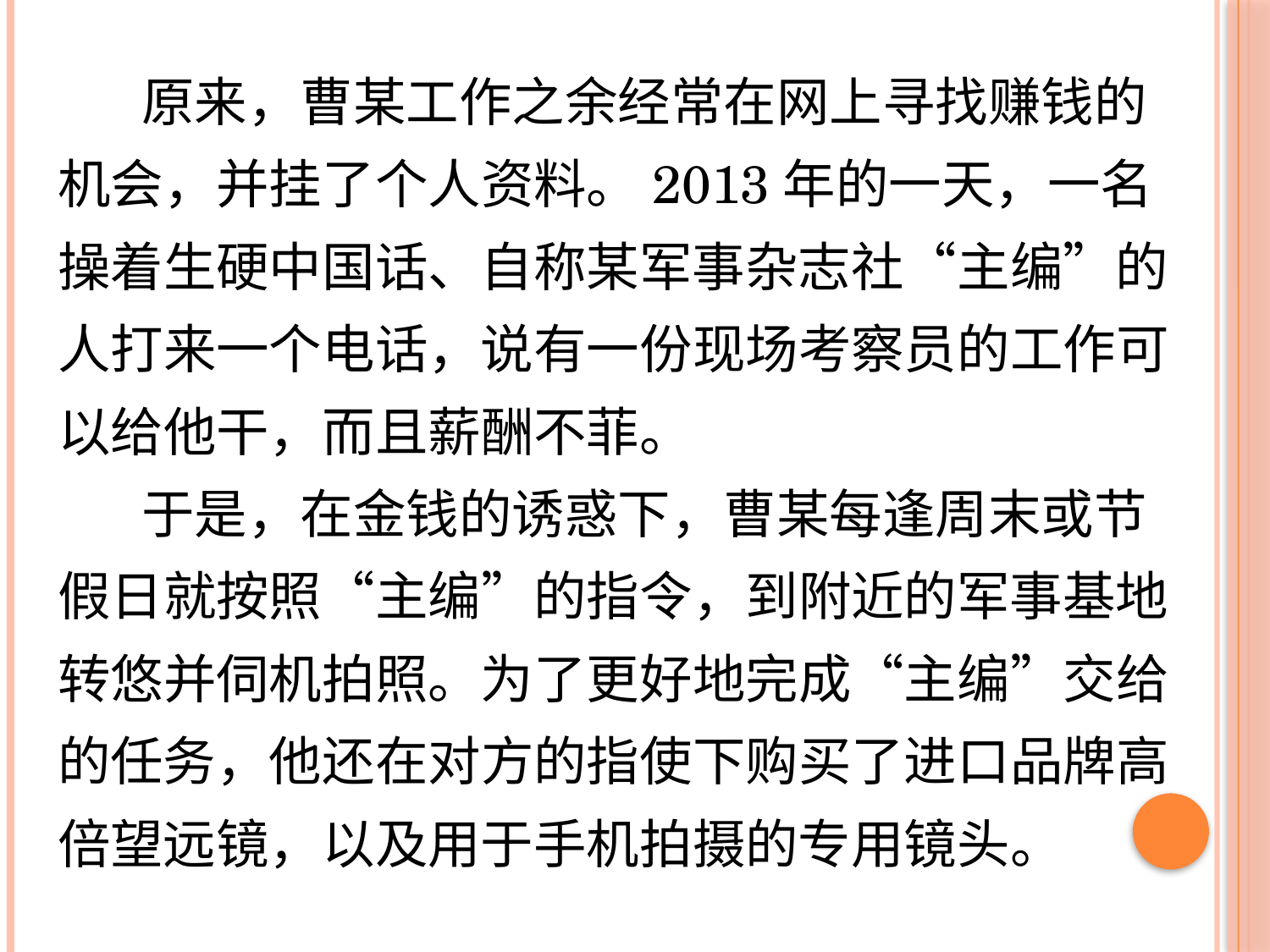

原来，曹某工作之余经常在网上寻找赚钱的机会，并挂了个人资料。2013年的一天，一名操着生硬中国话、自称某军事杂志社“主编”的人打来一个电话，说有一份现场考察员的工作可以给他干，而且薪酬不菲。
      于是，在金钱的诱惑下，曹某每逢周末或节假日就按照“主编”的指令，到附近的军事基地转悠并伺机拍照。为了更好地完成“主编”交给的任务，他还在对方的指使下购买了进口品牌高倍望远镜，以及用于手机拍摄的专用镜头。